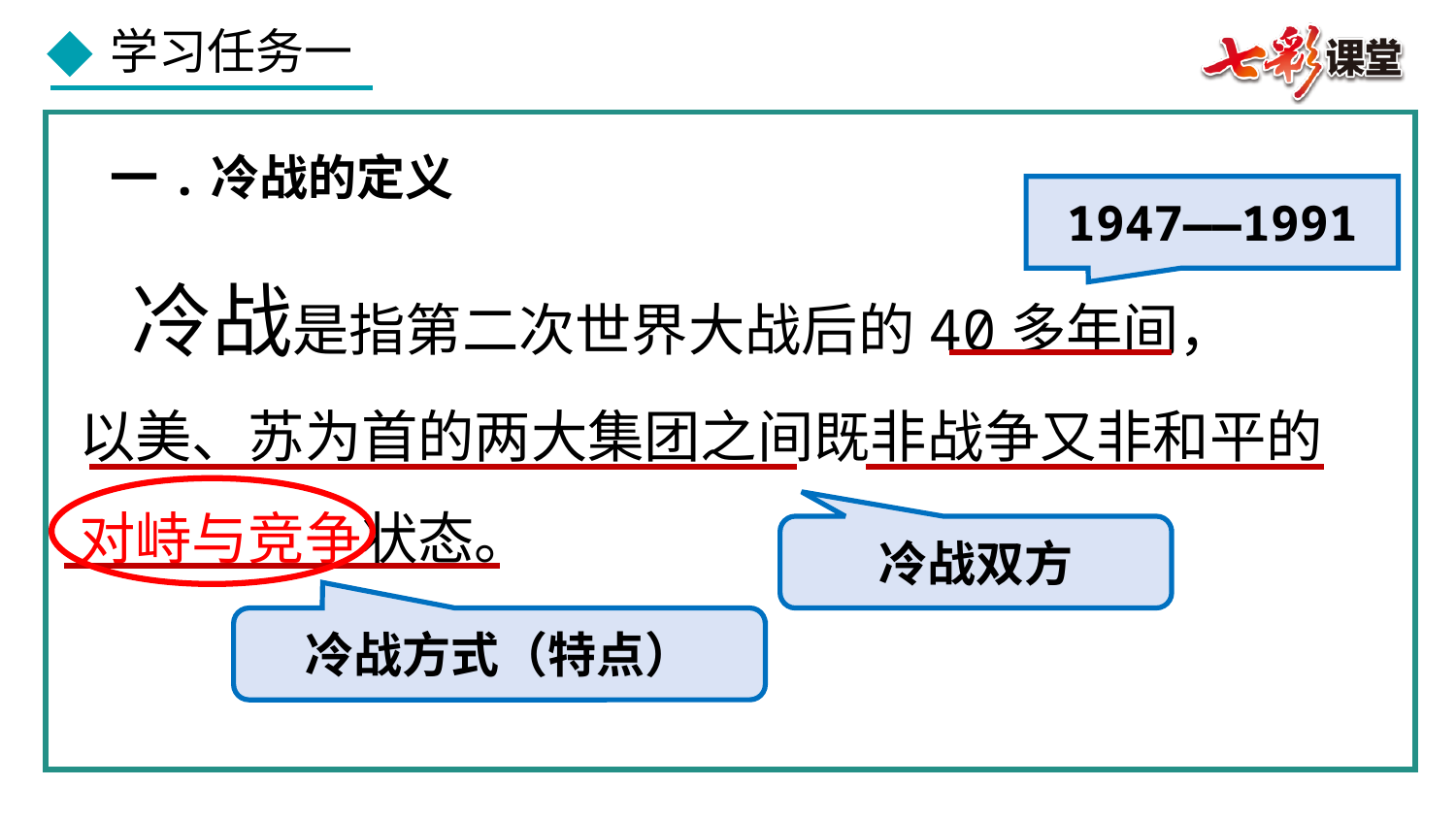

一.冷战的定义
1947——1991
   冷战是指第二次世界大战后的40多年间，
以美、苏为首的两大集团之间既非战争又非和平的
对峙与竞争状态。

冷战双方
冷战方式（特点）